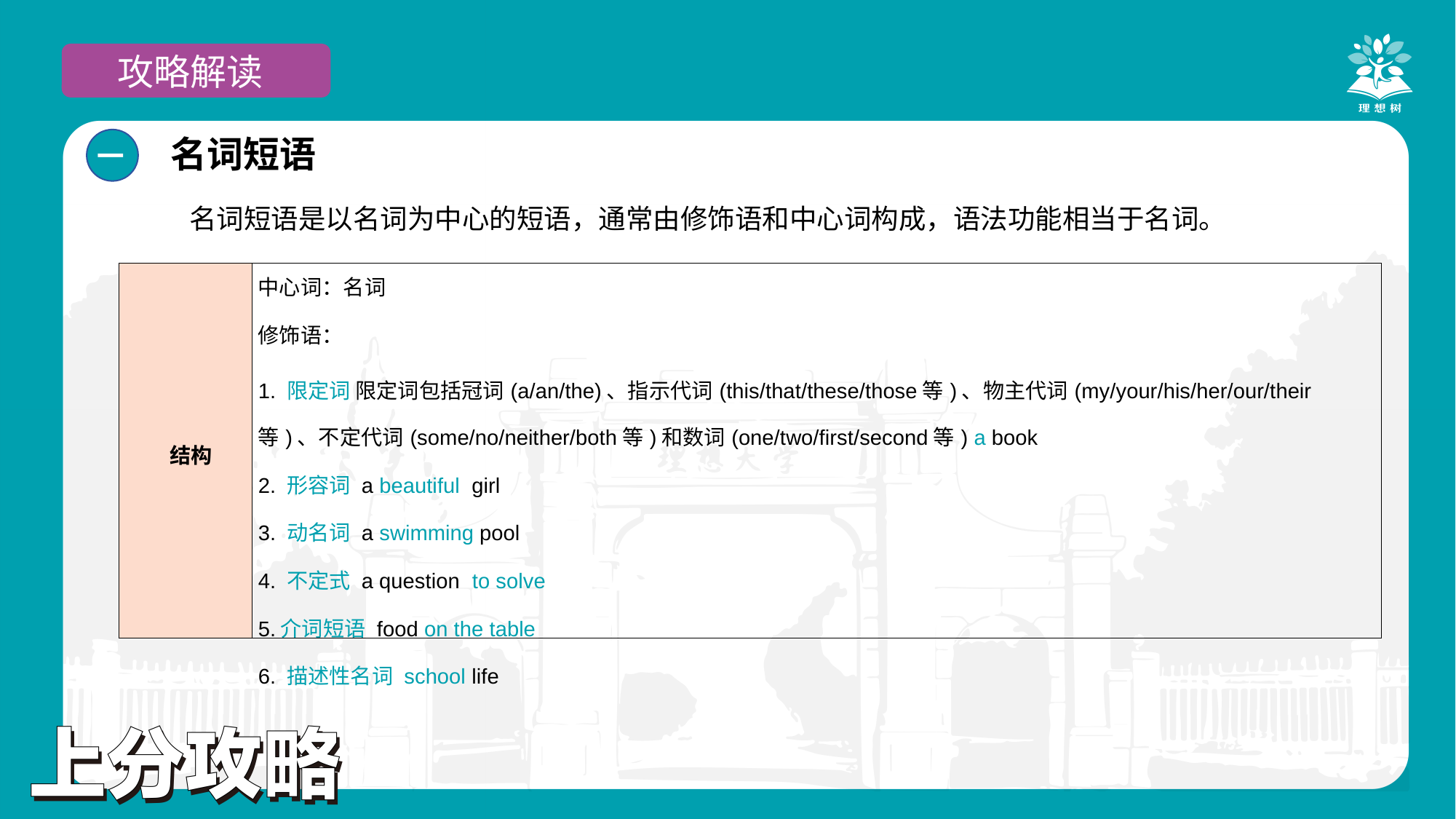

攻略解读
名词短语

一
名词短语是以名词为中心的短语，通常由修饰语和中心词构成，语法功能相当于名词。
| 结构 | 中心词：名词 修饰语： 1. 限定词 限定词包括冠词(a/an/the)、指示代词(this/that/these/those等)、物主代词(my/your/his/her/our/their 等)、不定代词(some/no/neither/both等)和数词(one/two/first/second等) a book 2. 形容词 a beautiful girl 3. 动名词 a swimming pool 4. 不定式 a question to solve 5.介词短语 food on the table 6. 描述性名词 school life |
| --- | --- |